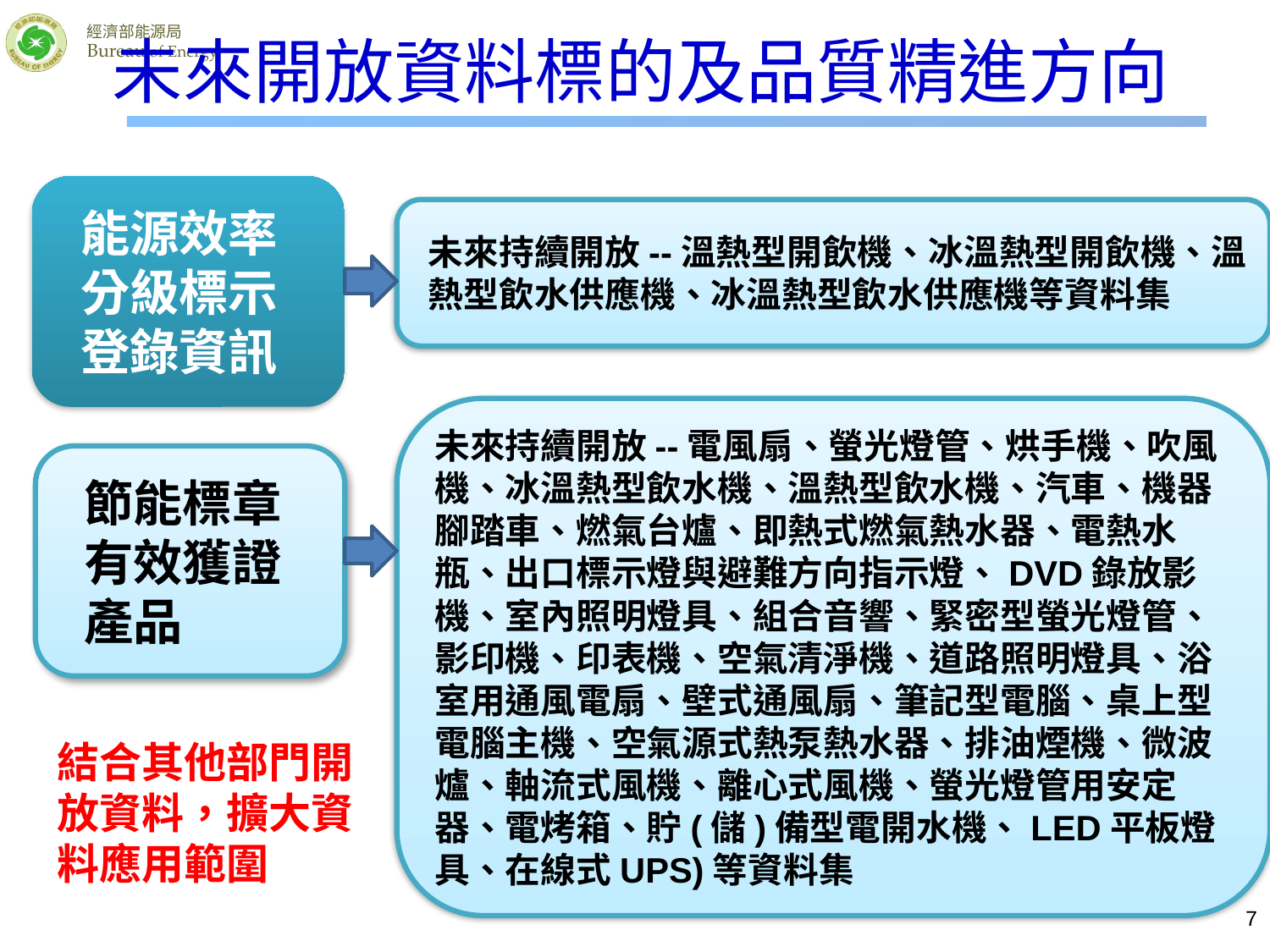

# 未來開放資料標的及品質精進方向
能源效率分級標示登錄資訊
未來持續開放--溫熱型開飲機、冰溫熱型開飲機、溫熱型飲水供應機、冰溫熱型飲水供應機等資料集

未來持續開放--電風扇、螢光燈管、烘手機、吹風機、冰溫熱型飲水機、溫熱型飲水機、汽車、機器腳踏車、燃氣台爐、即熱式燃氣熱水器、電熱水瓶、出口標示燈與避難方向指示燈、DVD錄放影機、室內照明燈具、組合音響、緊密型螢光燈管、影印機、印表機、空氣清淨機、道路照明燈具、浴室用通風電扇、壁式通風扇、筆記型電腦、桌上型電腦主機、空氣源式熱泵熱水器、排油煙機、微波爐、軸流式風機、離心式風機、螢光燈管用安定器、電烤箱、貯(儲)備型電開水機、LED平板燈具、在線式UPS)等資料集
節能標章有效獲證產品

結合其他部門開放資料，擴大資料應用範圍
7